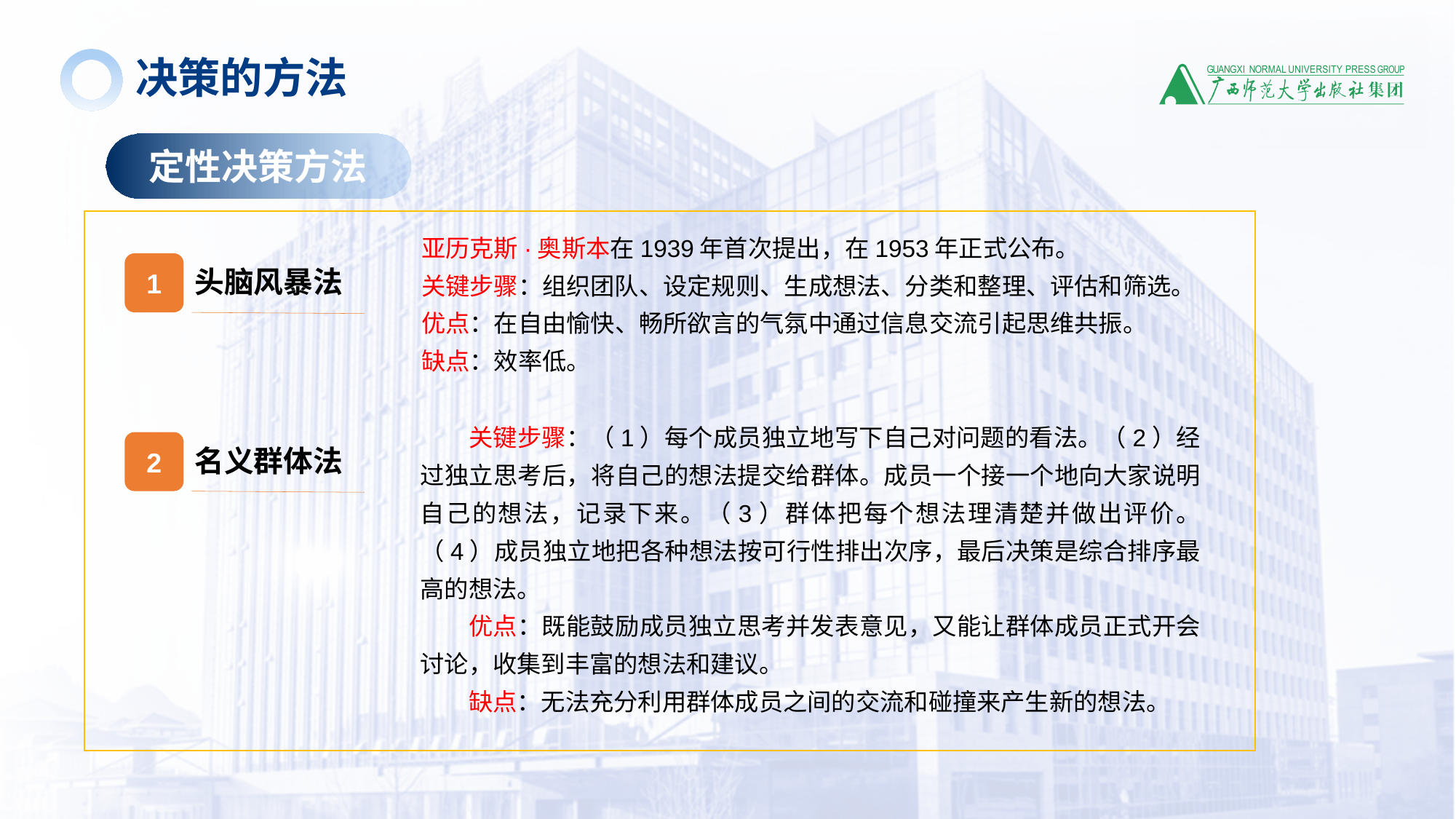

决策的方法

定性决策方法

亚历克斯·奥斯本在1939年首次提出，在1953年正式公布。
关键步骤：组织团队、设定规则、生成想法、分类和整理、评估和筛选。
优点：在自由愉快、畅所欲言的气氛中通过信息交流引起思维共振。
缺点：效率低。
1
头脑风暴法
关键步骤：（1）每个成员独立地写下自己对问题的看法。（2）经过独立思考后，将自己的想法提交给群体。成员一个接一个地向大家说明自己的想法，记录下来。（3）群体把每个想法理清楚并做出评价。（4）成员独立地把各种想法按可行性排出次序，最后决策是综合排序最高的想法。
优点：既能鼓励成员独立思考并发表意见，又能让群体成员正式开会讨论，收集到丰富的想法和建议。
缺点：无法充分利用群体成员之间的交流和碰撞来产生新的想法。
2
名义群体法